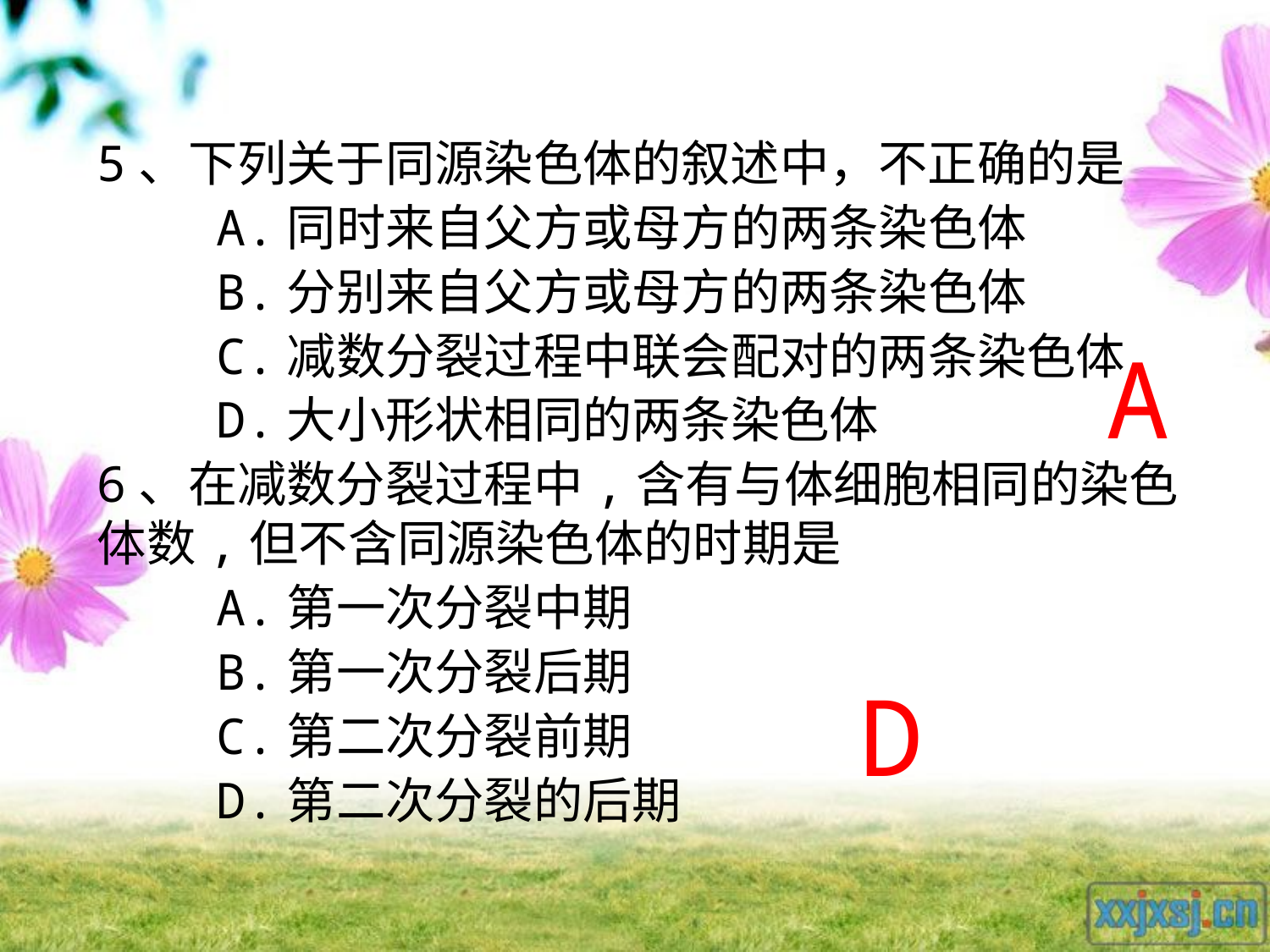

5、下列关于同源染色体的叙述中，不正确的是
    A.同时来自父方或母方的两条染色体
    B.分别来自父方或母方的两条染色体
    C.减数分裂过程中联会配对的两条染色体
    D.大小形状相同的两条染色体
6、在减数分裂过程中,含有与体细胞相同的染色体数,但不含同源染色体的时期是
    A.第一次分裂中期
    B.第一次分裂后期
    C.第二次分裂前期
    D.第二次分裂的后期
A
D